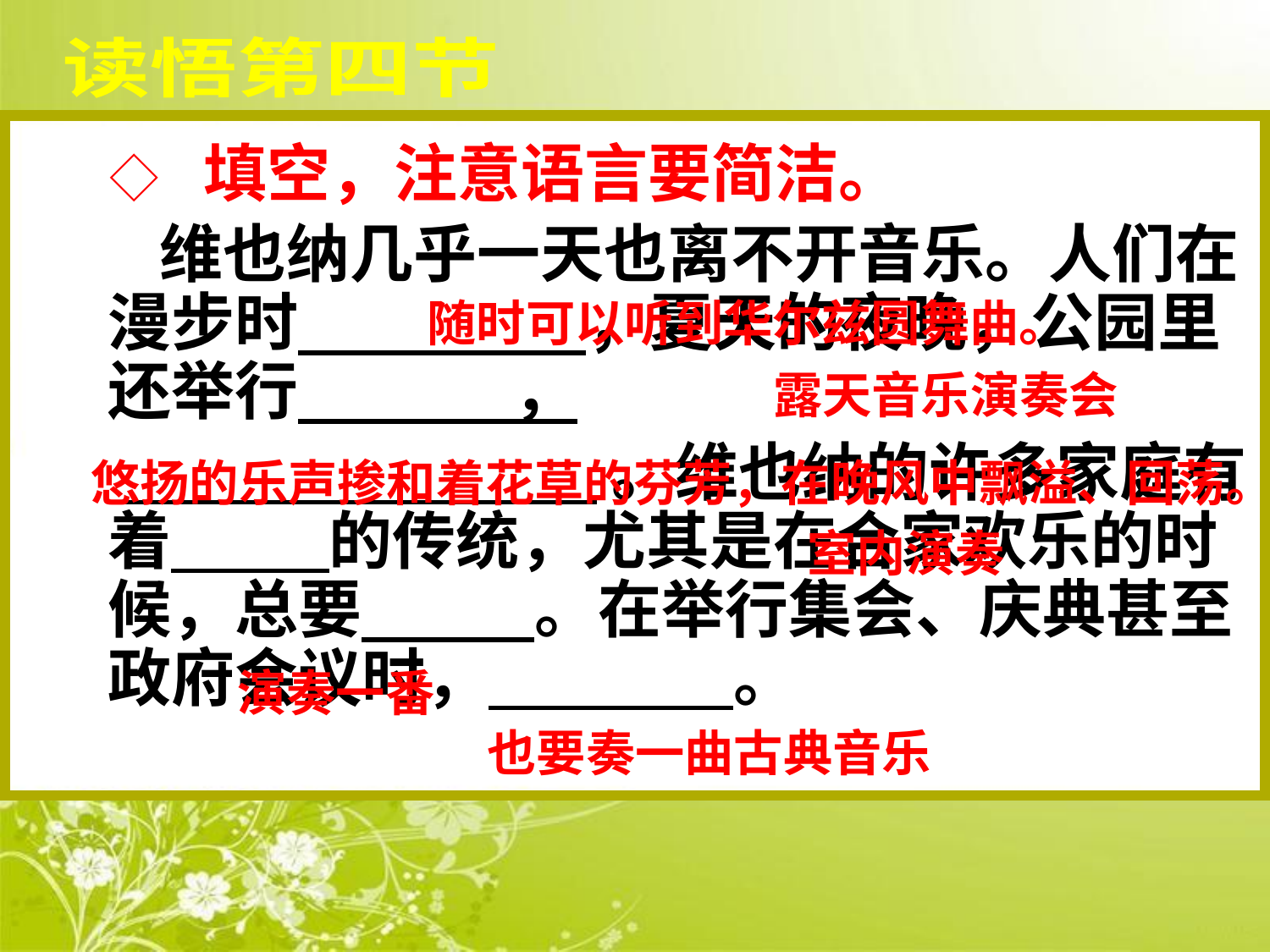

读悟第四节

◇   填空，注意语言要简洁。
   维也纳几乎一天也离不开音乐。人们在漫步时                    ，夏天的夜晚，公园里还举行               ，
                                  。维也纳的许多家庭有着           的传统，尤其是在合家欢乐的时候，总要            。在举行集会、庆典甚至政府会议时，                 。
随时可以听到华尔兹圆舞曲。
露天音乐演奏会
悠扬的乐声掺和着花草的芬芳，在晚风中飘溢、回荡。
室内演奏
演奏一番
也要奏一曲古典音乐